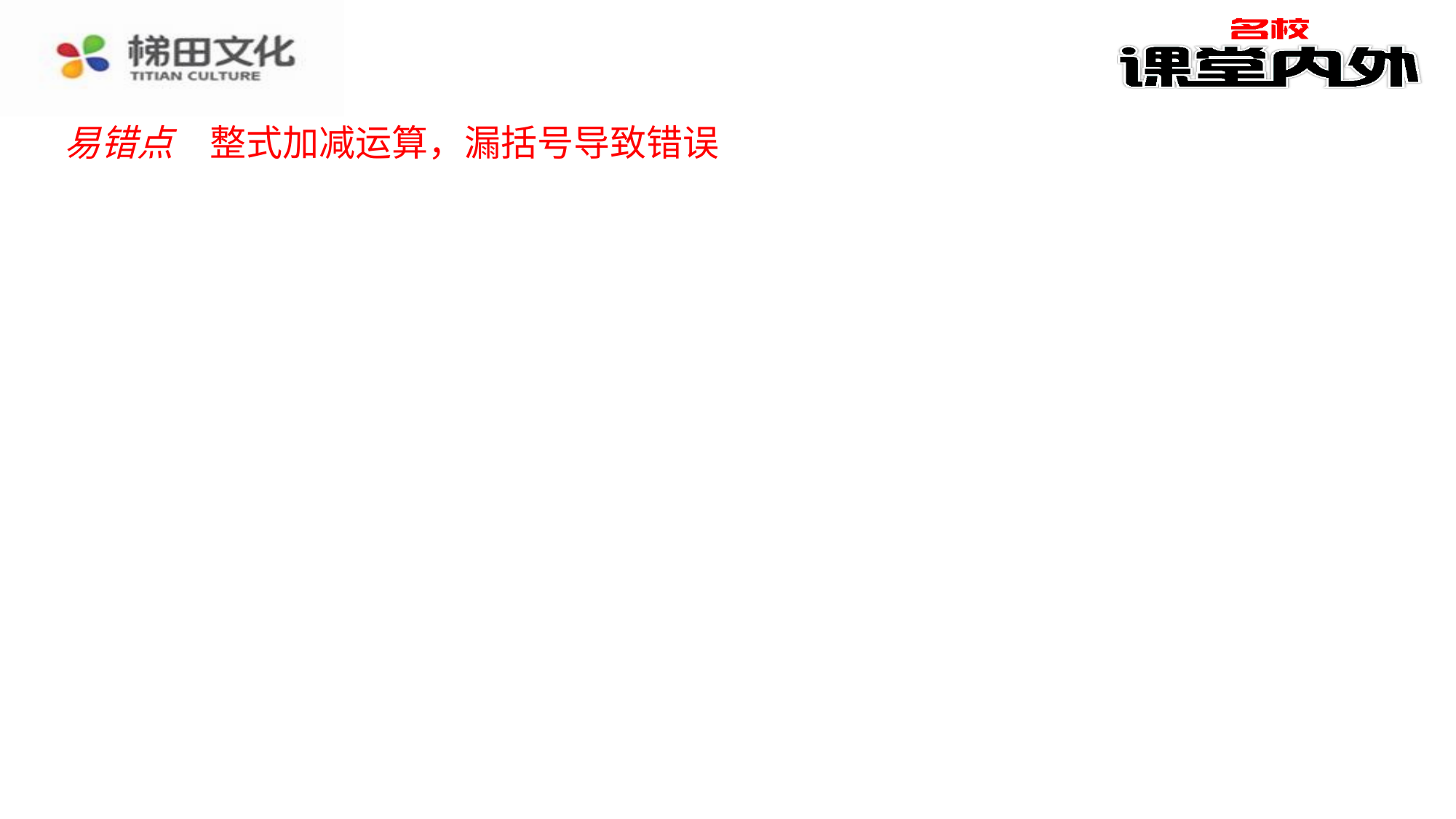

易错点　整式加减运算，漏括号导致错误
易错点　整式加减运算，漏括号导致错误